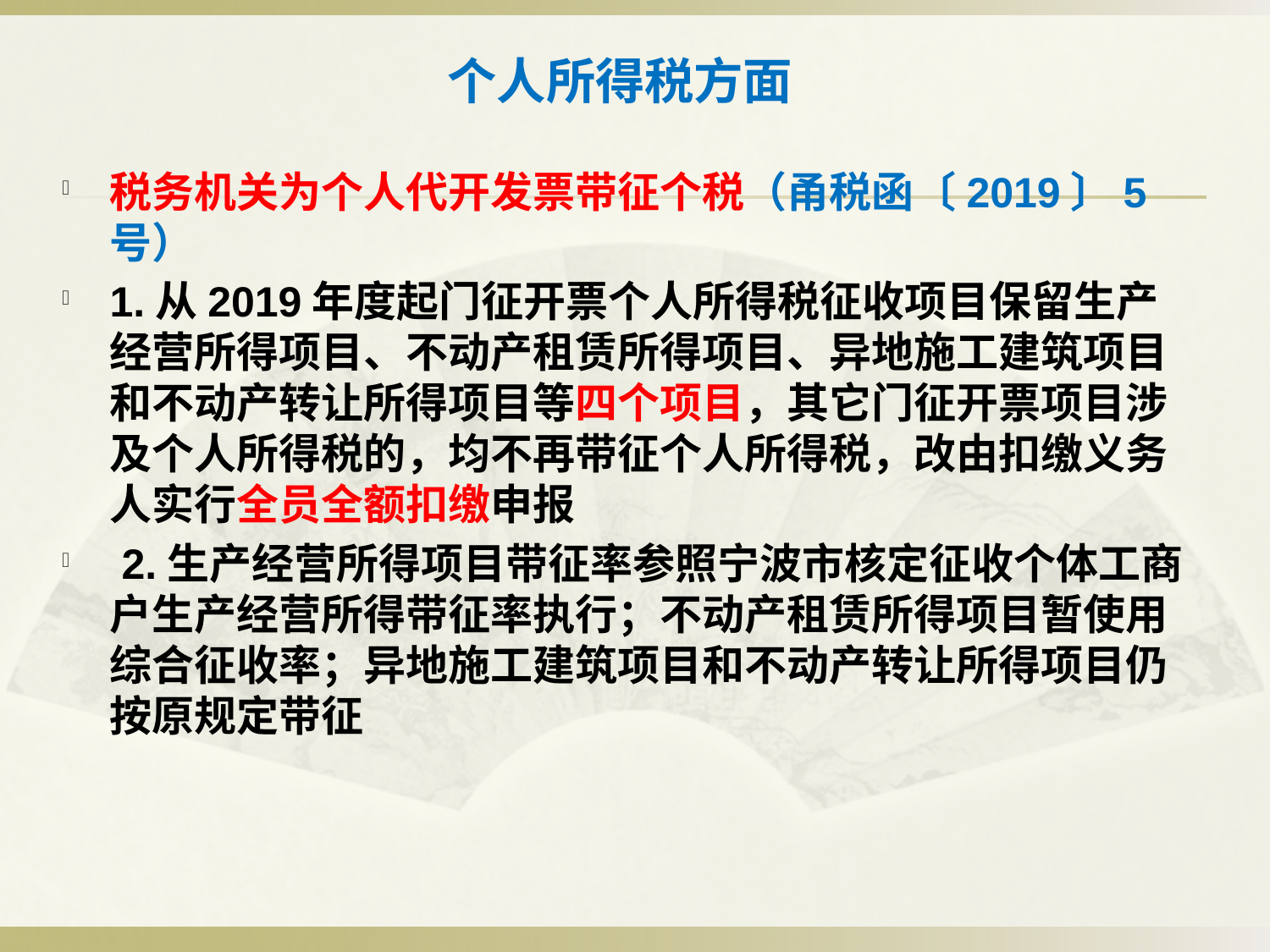

# 个人所得税方面
税务机关为个人代开发票带征个税（甬税函〔2019〕5号）
1.从2019年度起门征开票个人所得税征收项目保留生产经营所得项目、不动产租赁所得项目、异地施工建筑项目和不动产转让所得项目等四个项目，其它门征开票项目涉及个人所得税的，均不再带征个人所得税，改由扣缴义务人实行全员全额扣缴申报
 2.生产经营所得项目带征率参照宁波市核定征收个体工商户生产经营所得带征率执行；不动产租赁所得项目暂使用综合征收率；异地施工建筑项目和不动产转让所得项目仍按原规定带征